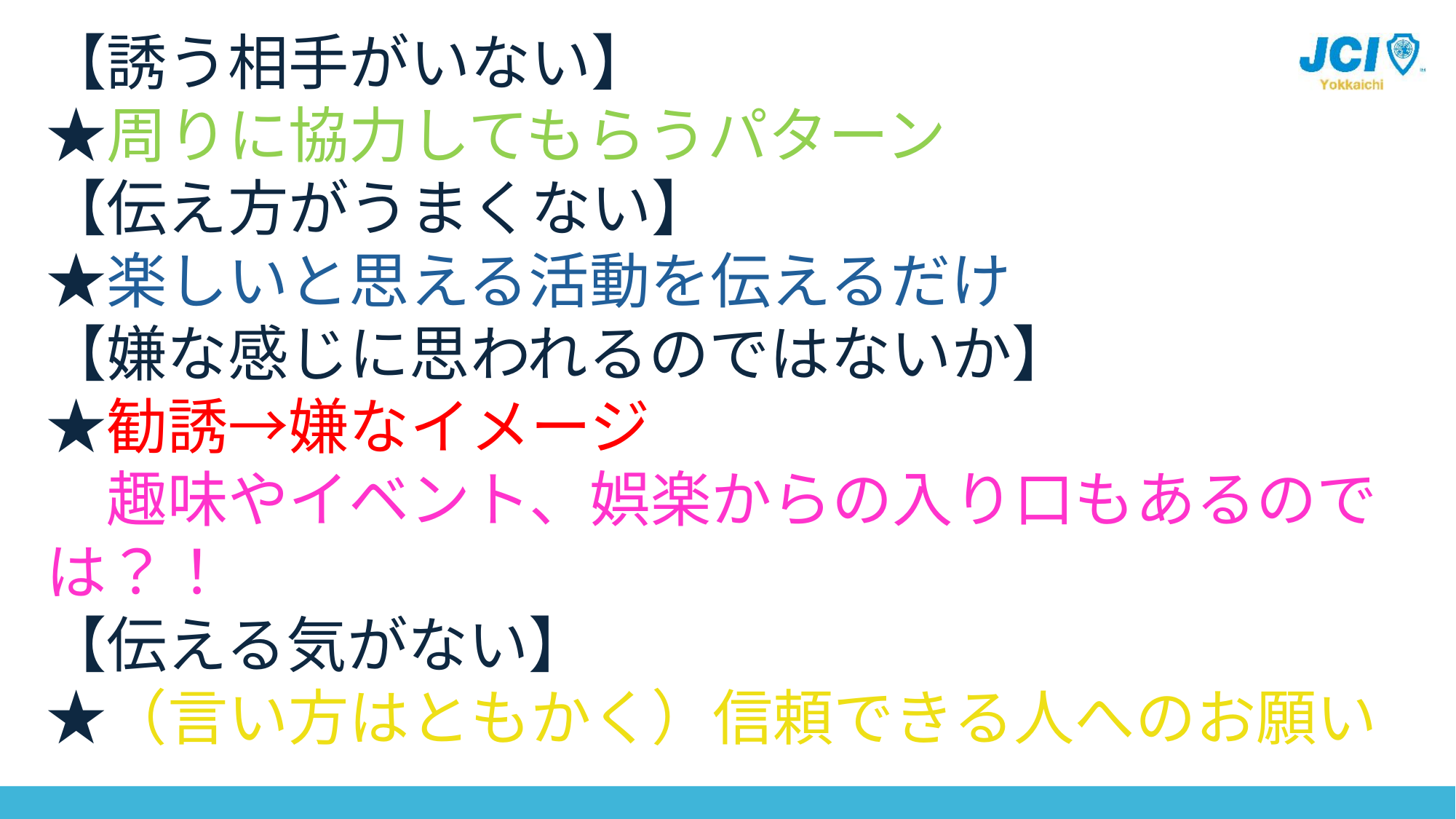

# 【誘う相手がいない】 ★周りに協力してもらうパターン 【伝え方がうまくない】 ★楽しいと思える活動を伝えるだけ 【嫌な感じに思われるのではないか】 ★勧誘→嫌なイメージ 　趣味やイベント、娯楽からの入り口もあるのでは？！ 【伝える気がない】 ★（言い方はともかく）信頼できる人へのお願い